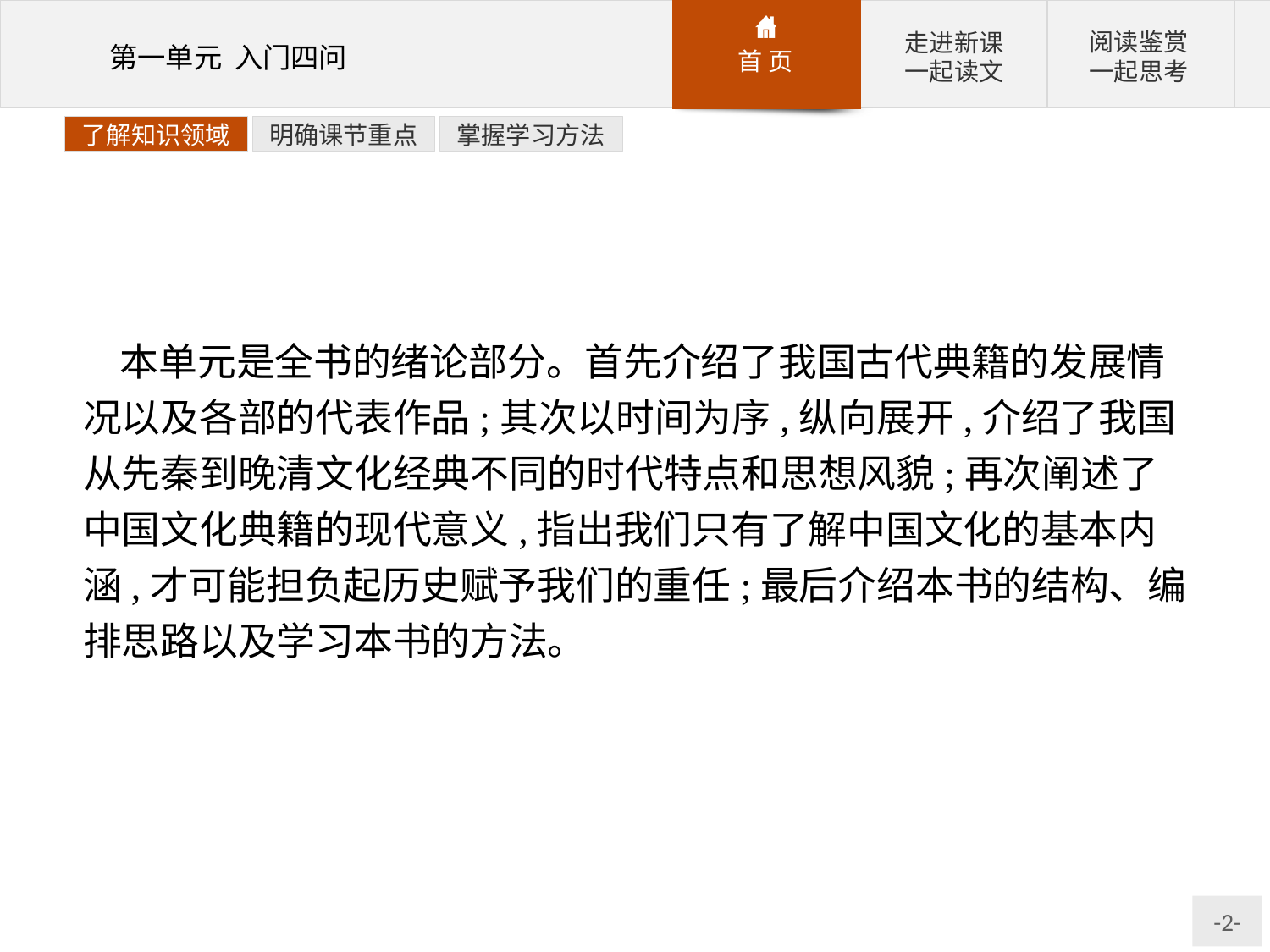

了解知识领域
明确课节重点
掌握学习方法
本单元是全书的绪论部分。首先介绍了我国古代典籍的发展情况以及各部的代表作品;其次以时间为序,纵向展开,介绍了我国从先秦到晚清文化经典不同的时代特点和思想风貌;再次阐述了中国文化典籍的现代意义,指出我们只有了解中国文化的基本内涵,才可能担负起历史赋予我们的重任;最后介绍本书的结构、编排思路以及学习本书的方法。